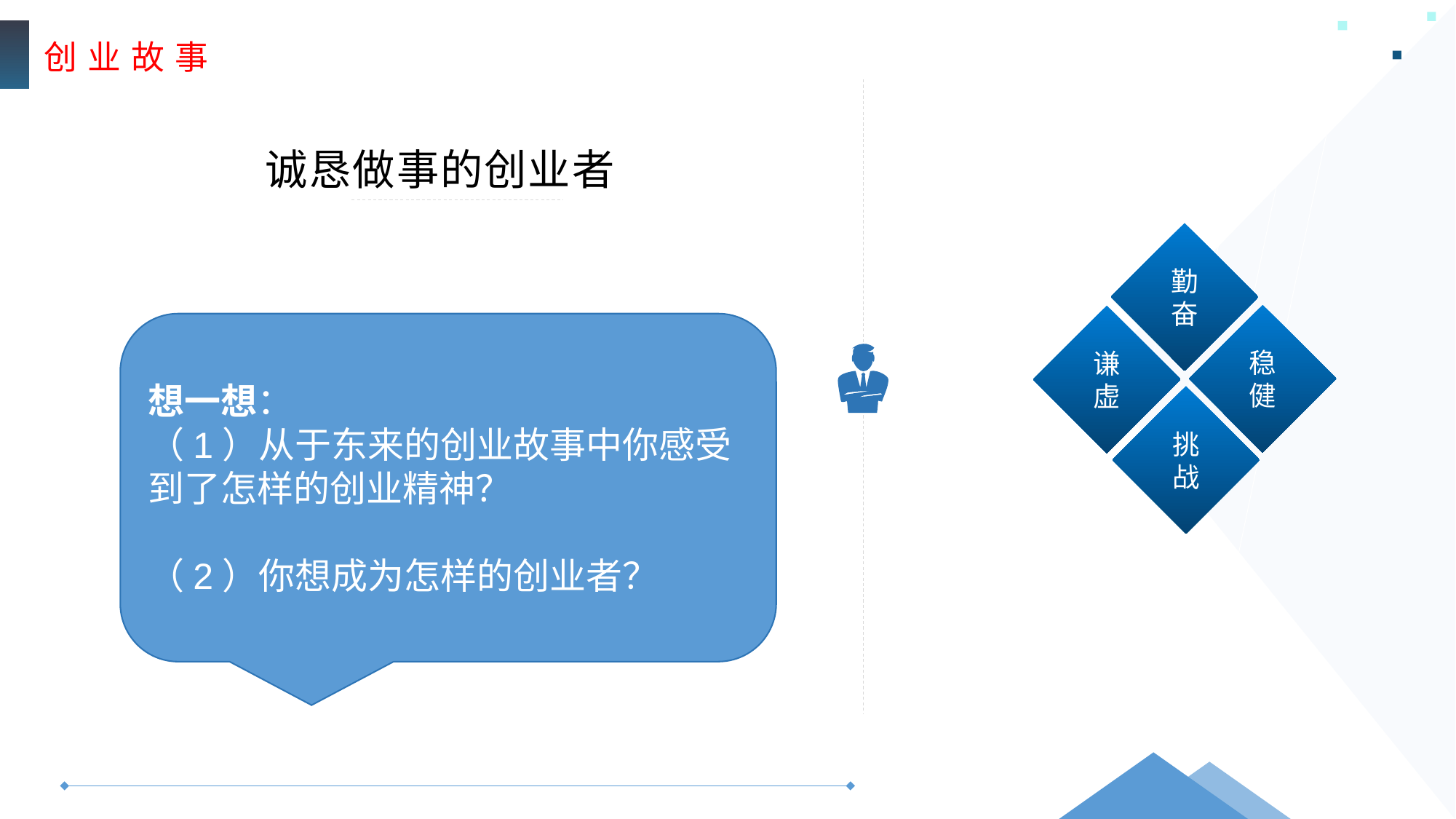

创 业 故 事

诚恳做事的创业者
勤奋
稳健
谦虚
挑战
想一想：
（1）从于东来的创业故事中你感受到了怎样的创业精神？

（2）你想成为怎样的创业者？